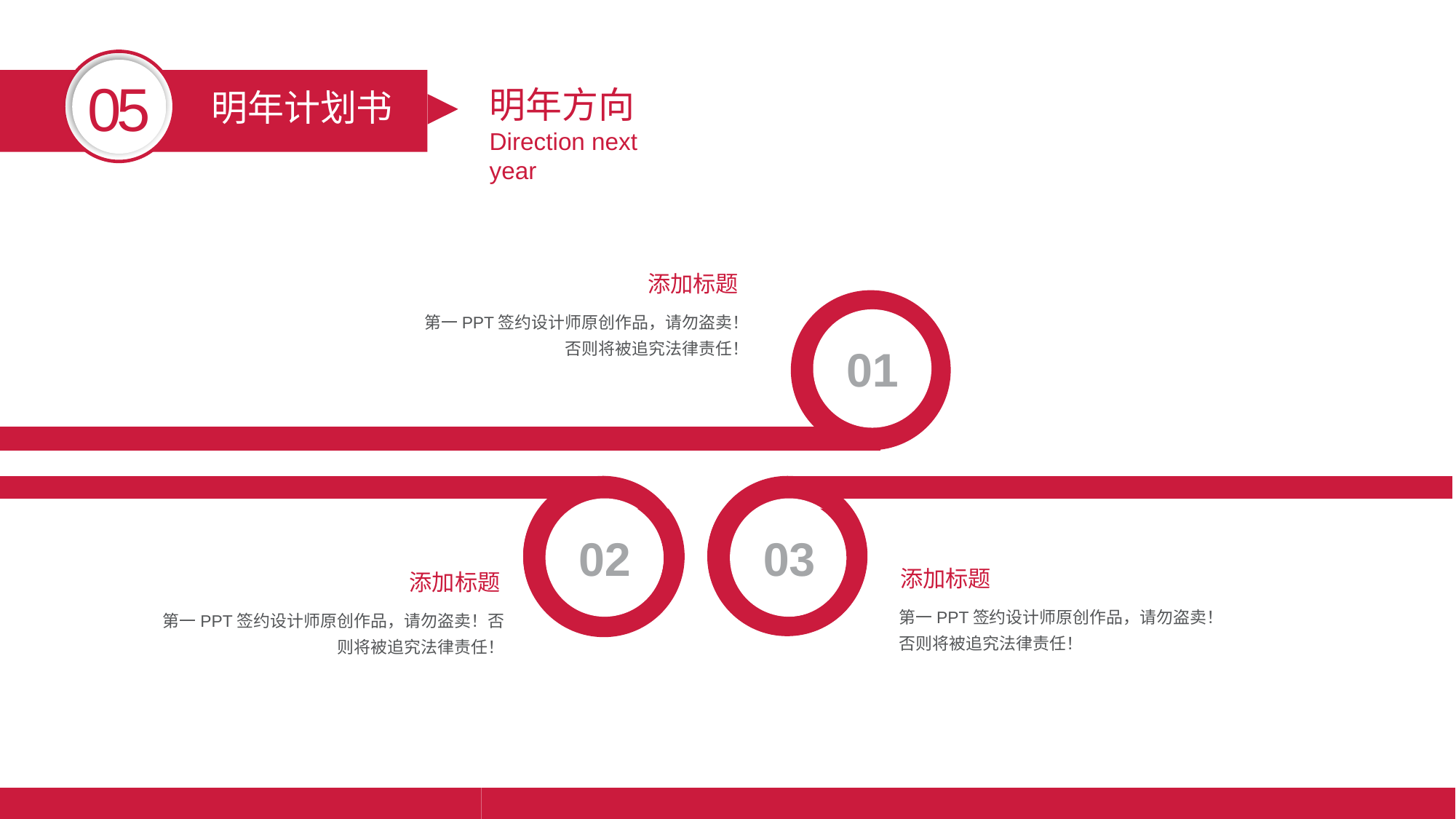

05

明年方向
Direction next year
明年计划书
添加标题

01
第一PPT签约设计师原创作品，请勿盗卖！否则将被追究法律责任！

02

03
添加标题
添加标题
第一PPT签约设计师原创作品，请勿盗卖！否则将被追究法律责任！
第一PPT签约设计师原创作品，请勿盗卖！否则将被追究法律责任！